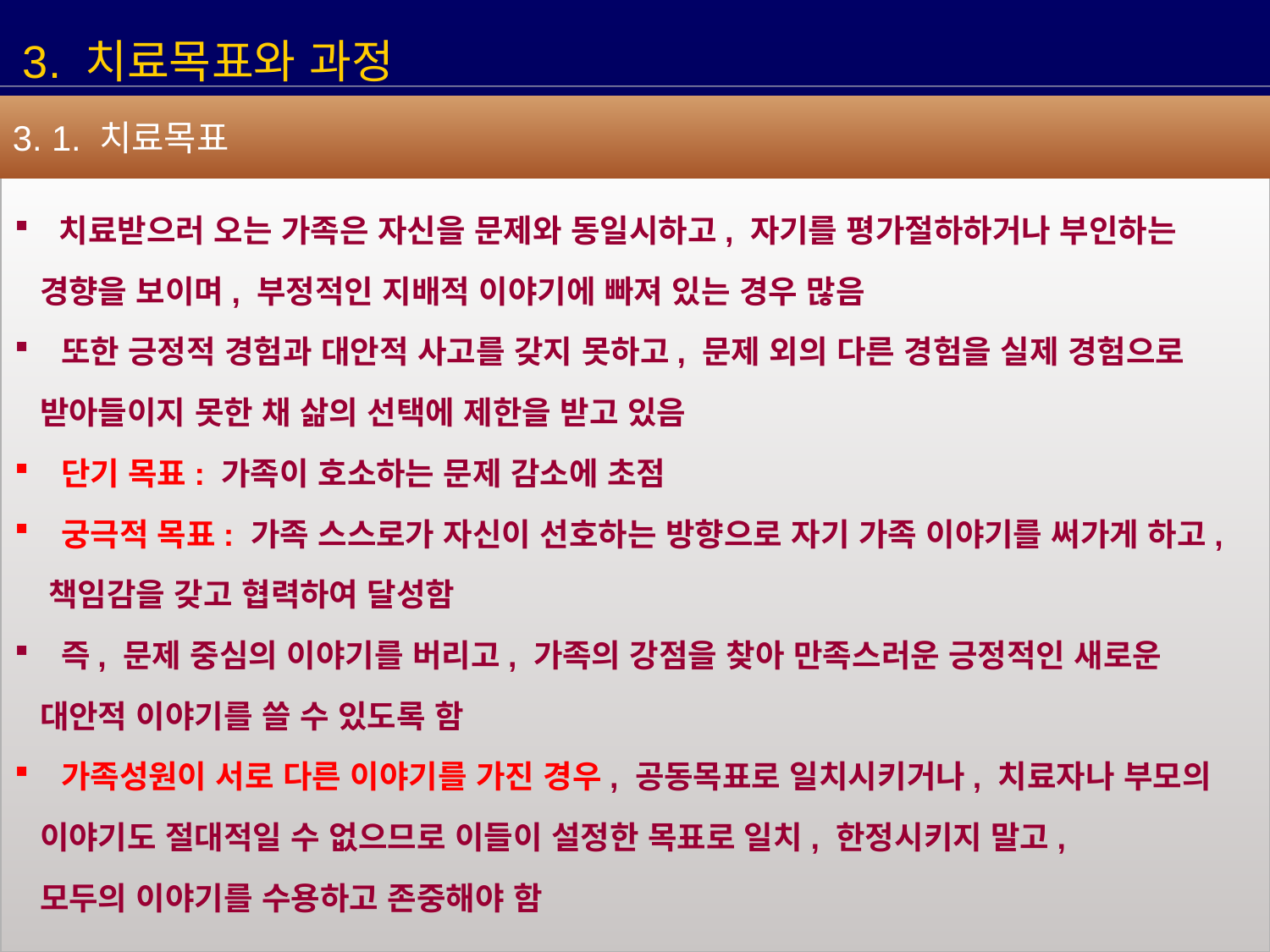

3. 치료목표와 과정

3. 1. 치료목표
 치료받으러 오는 가족은 자신을 문제와 동일시하고, 자기를 평가절하하거나 부인하는
  경향을 보이며, 부정적인 지배적 이야기에 빠져 있는 경우 많음
 또한 긍정적 경험과 대안적 사고를 갖지 못하고, 문제 외의 다른 경험을 실제 경험으로
  받아들이지 못한 채 삶의 선택에 제한을 받고 있음
 단기 목표: 가족이 호소하는 문제 감소에 초점
 궁극적 목표: 가족 스스로가 자신이 선호하는 방향으로 자기 가족 이야기를 써가게 하고,
   책임감을 갖고 협력하여 달성함
 즉, 문제 중심의 이야기를 버리고, 가족의 강점을 찾아 만족스러운 긍정적인 새로운
  대안적 이야기를 쓸 수 있도록 함
 가족성원이 서로 다른 이야기를 가진 경우, 공동목표로 일치시키거나, 치료자나 부모의
  이야기도 절대적일 수 없으므로 이들이 설정한 목표로 일치, 한정시키지 말고,
  모두의 이야기를 수용하고 존중해야 함